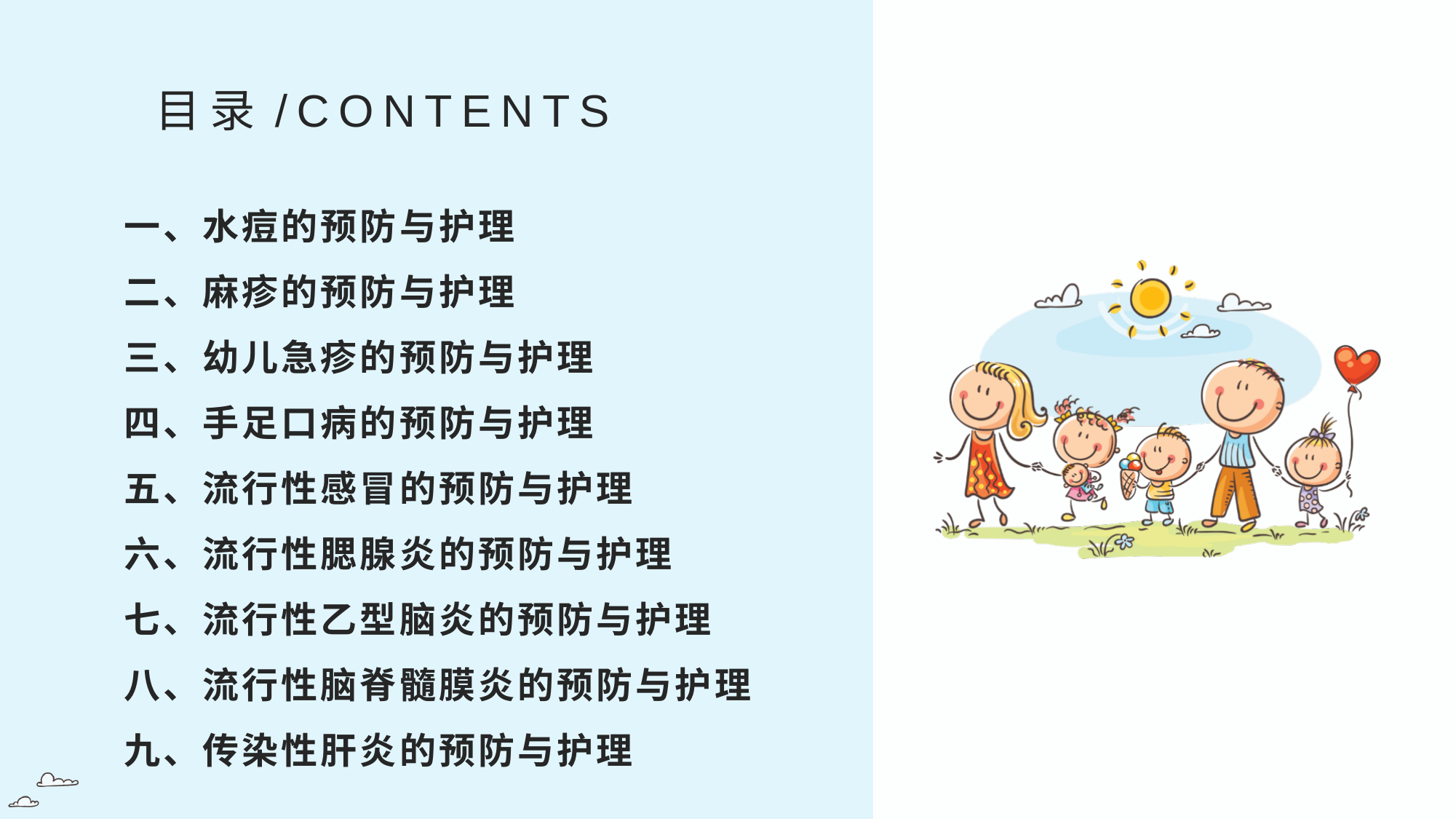

目录/CONTENTS
一、水痘的预防与护理
二、麻疹的预防与护理
三、幼儿急疹的预防与护理
四、手足口病的预防与护理
五、流行性感冒的预防与护理
六、流行性腮腺炎的预防与护理
七、流行性乙型脑炎的预防与护理
八、流行性脑脊髓膜炎的预防与护理
九、传染性肝炎的预防与护理